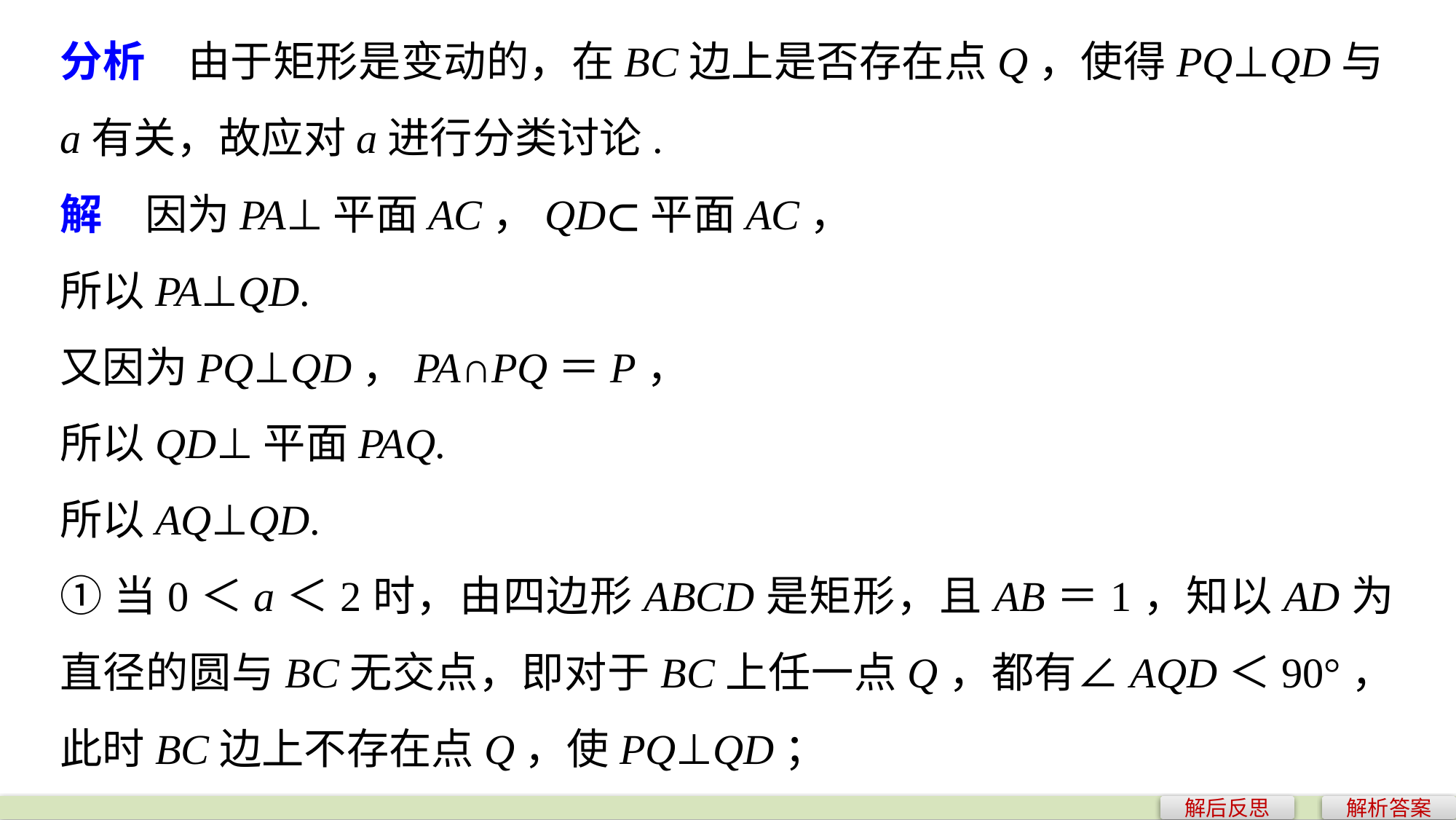

分析　由于矩形是变动的，在BC边上是否存在点Q，使得PQ⊥QD与a有关，故应对a进行分类讨论.
解　因为PA⊥平面AC，QD⊂平面AC，
所以PA⊥QD.
又因为PQ⊥QD，PA∩PQ＝P，
所以QD⊥平面PAQ.
所以AQ⊥QD.
①当0＜a＜2时，由四边形ABCD是矩形，且AB＝1，知以AD为直径的圆与BC无交点，即对于BC上任一点Q，都有∠AQD＜90°，此时BC边上不存在点Q，使PQ⊥QD；
解后反思
解析答案